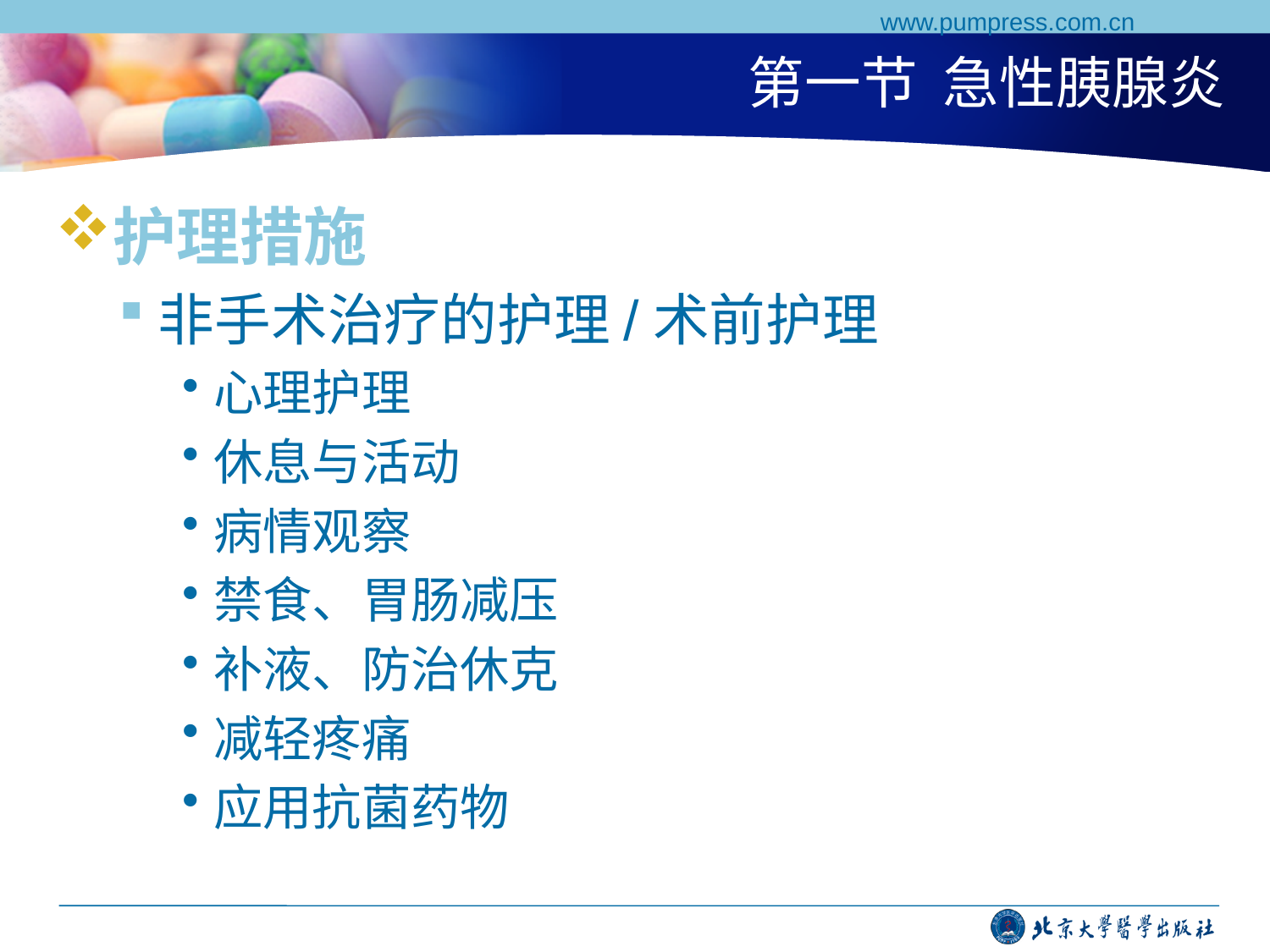

www.pumpress.com.cn
# 第一节  急性胰腺炎
护理措施
非手术治疗的护理/术前护理
心理护理
休息与活动
病情观察
禁食、胃肠减压
补液、防治休克
减轻疼痛
应用抗菌药物